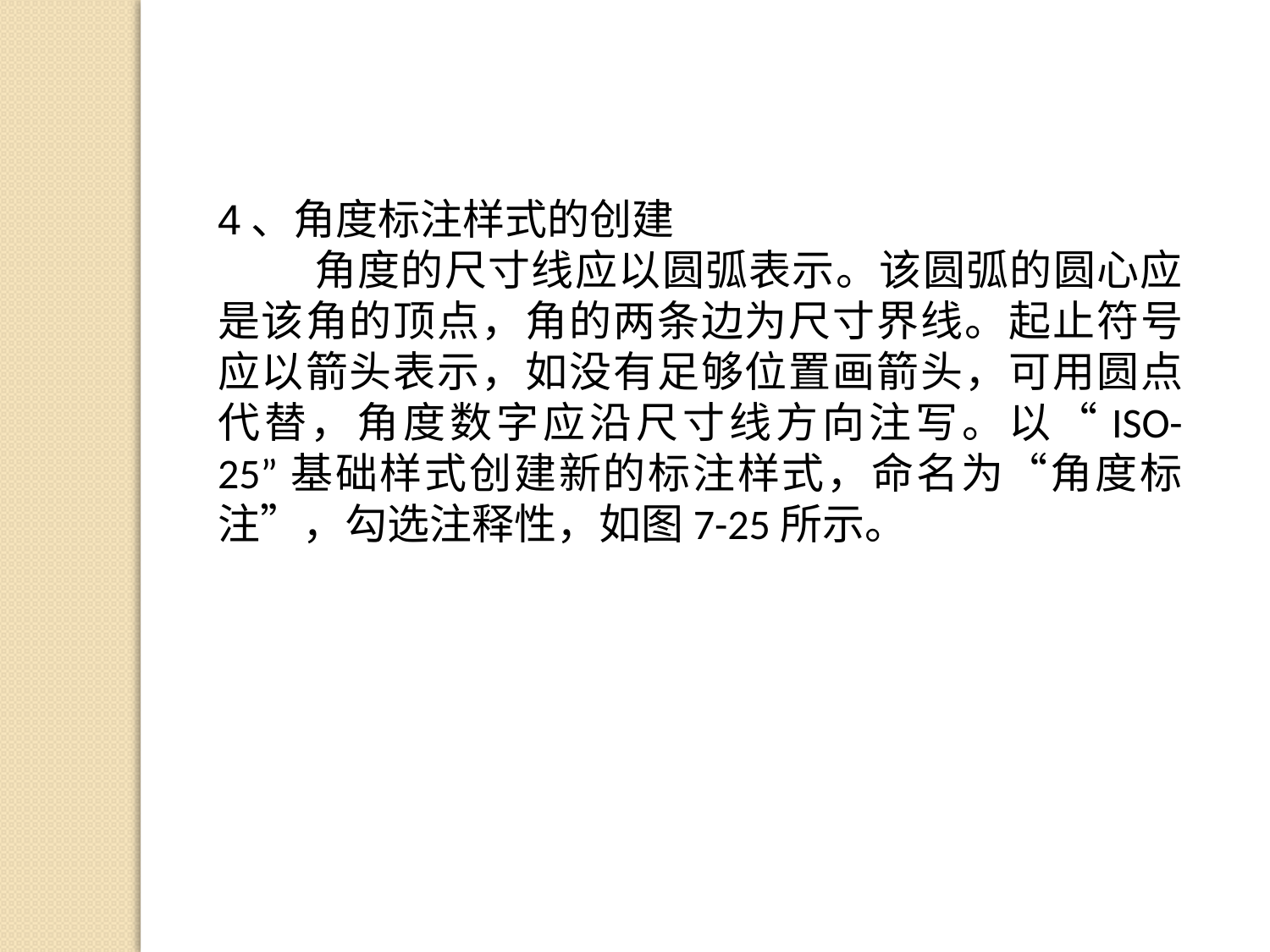

4、角度标注样式的创建
        角度的尺寸线应以圆弧表示。该圆弧的圆心应是该角的顶点，角的两条边为尺寸界线。起止符号应以箭头表示，如没有足够位置画箭头，可用圆点代替，角度数字应沿尺寸线方向注写。以“ISO-25”基础样式创建新的标注样式，命名为“角度标注”，勾选注释性，如图7-25所示。